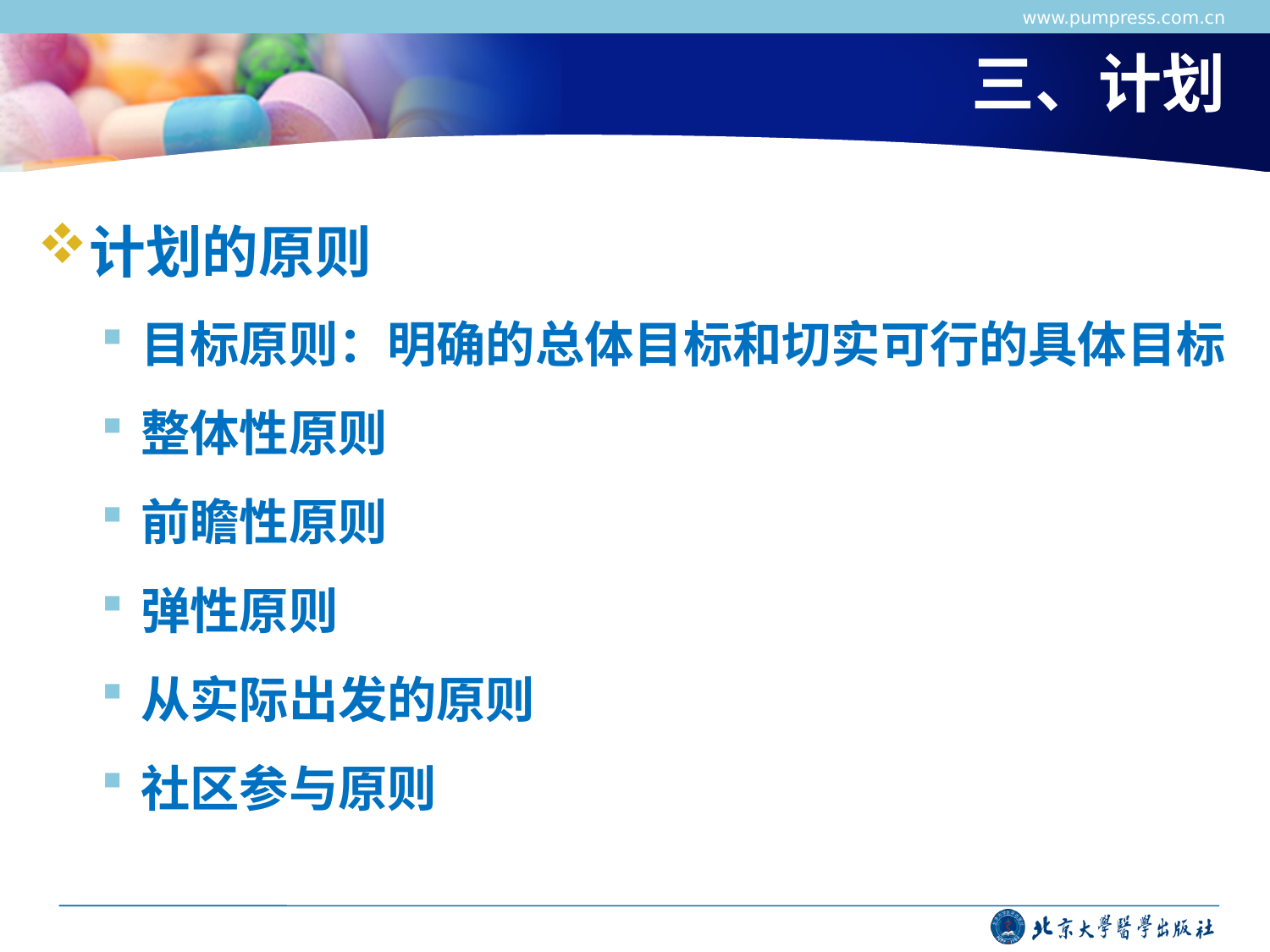

www.pumpress.com.cn
# 三、计划
计划的原则
目标原则：明确的总体目标和切实可行的具体目标
整体性原则
前瞻性原则
弹性原则
从实际出发的原则
社区参与原则